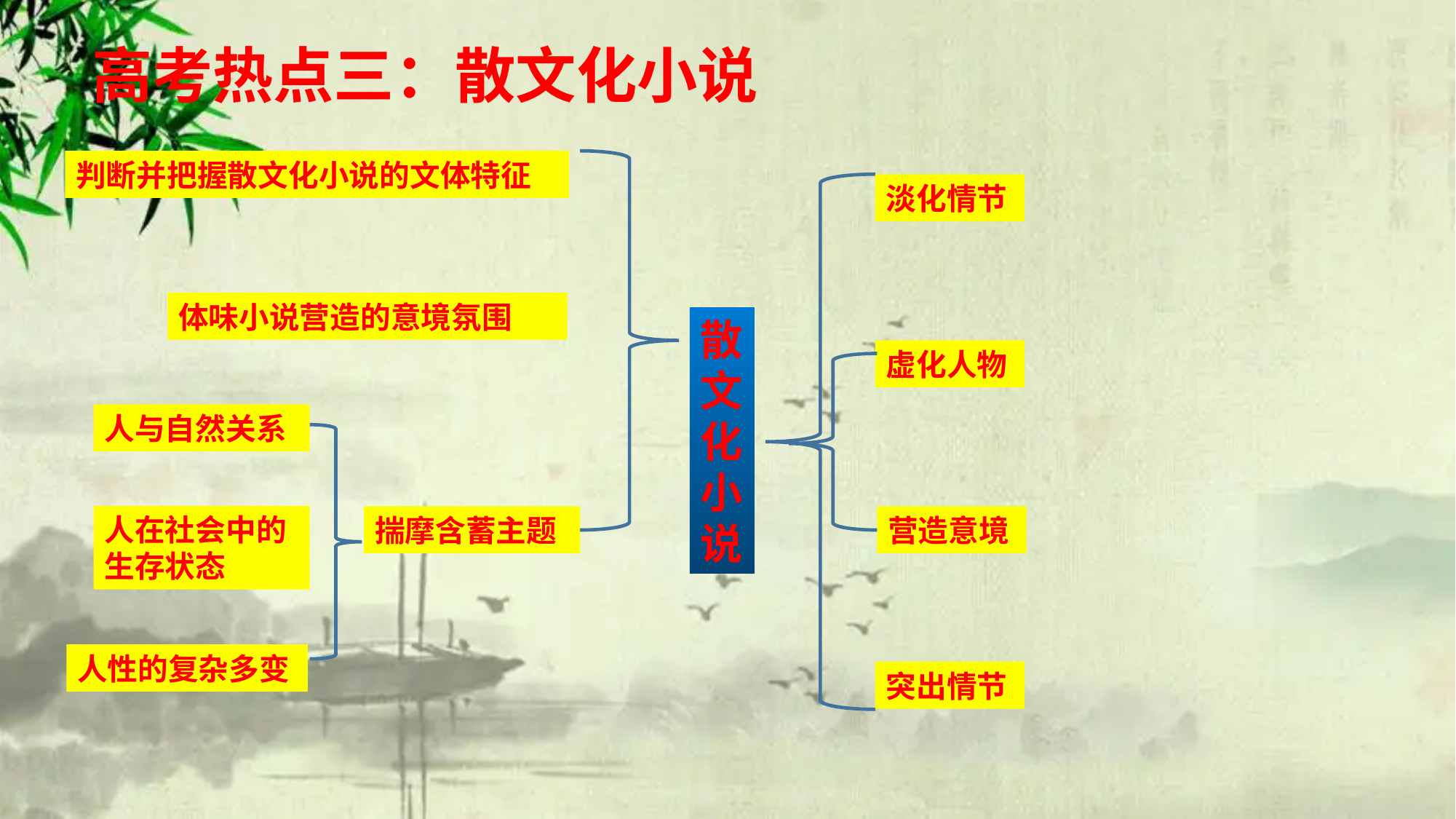

高考热点三：散文化小说
判断并把握散文化小说的文体特征

淡化情节
体味小说营造的意境氛围
散文化小说
虚化人物

人与自然关系

人在社会中的生存状态
揣摩含蓄主题
营造意境
人性的复杂多变
突出情节